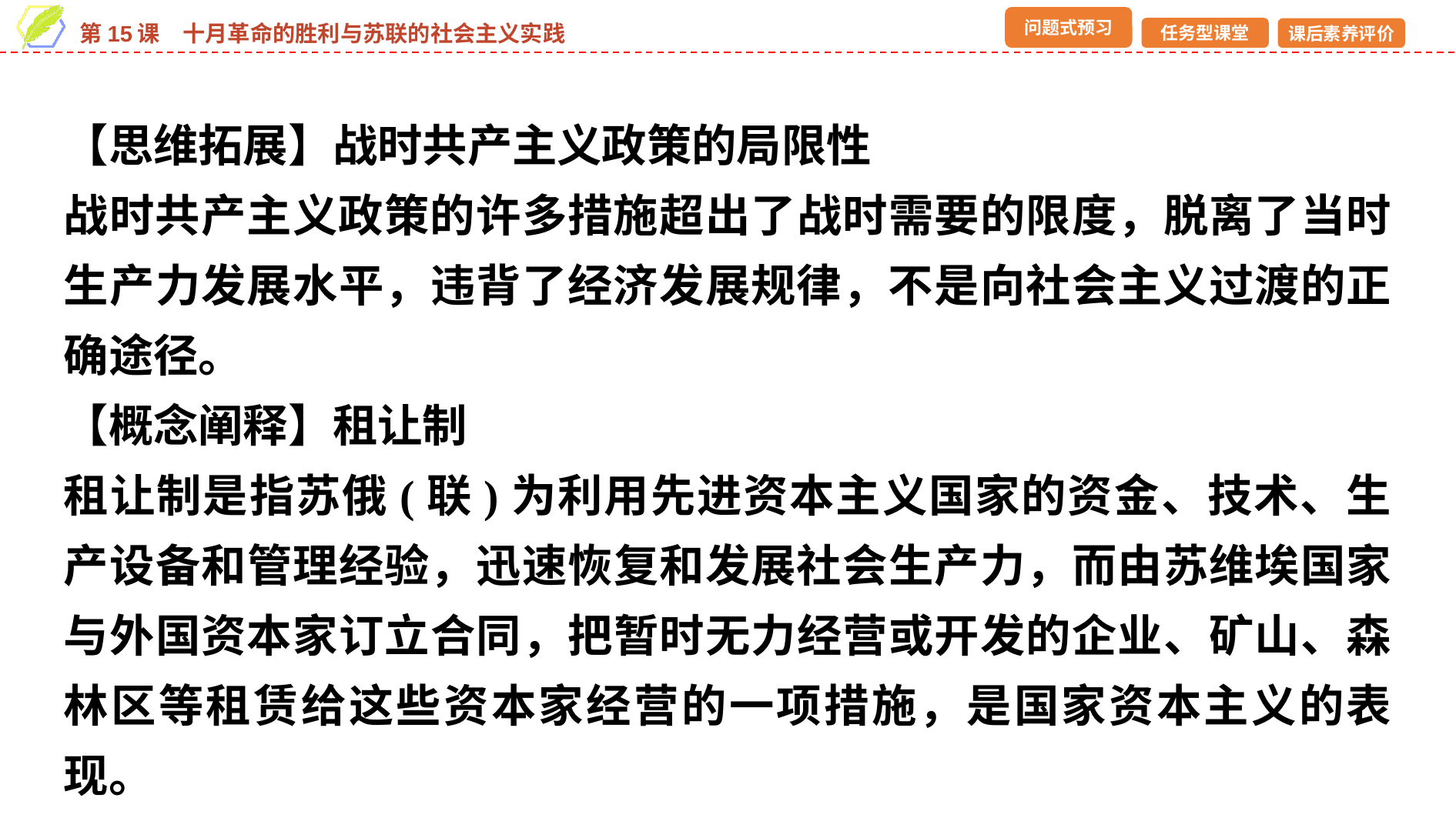

【思维拓展】战时共产主义政策的局限性
战时共产主义政策的许多措施超出了战时需要的限度，脱离了当时生产力发展水平，违背了经济发展规律，不是向社会主义过渡的正确途径。
【概念阐释】租让制
租让制是指苏俄(联)为利用先进资本主义国家的资金、技术、生产设备和管理经验，迅速恢复和发展社会生产力，而由苏维埃国家与外国资本家订立合同，把暂时无力经营或开发的企业、矿山、森林区等租赁给这些资本家经营的一项措施，是国家资本主义的表现。